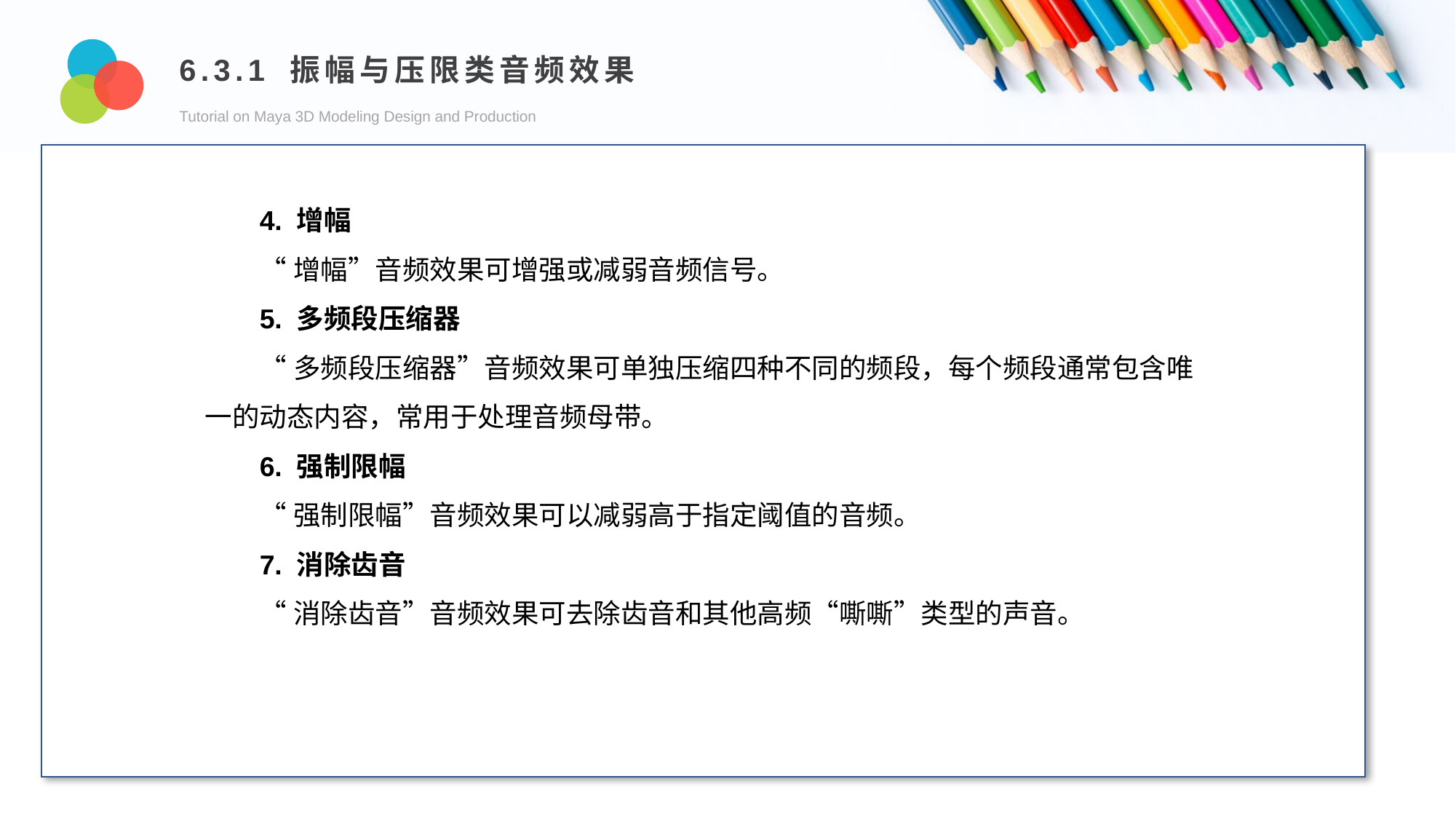

6.3.1 振幅与压限类音频效果
Tutorial on Maya 3D Modeling Design and Production
Design and Production
4. 增幅
“增幅”音频效果可增强或减弱音频信号。
5. 多频段压缩器
“多频段压缩器”音频效果可单独压缩四种不同的频段，每个频段通常包含唯一的动态内容，常用于处理音频母带。
6. 强制限幅
“强制限幅”音频效果可以减弱高于指定阈值的音频。
7. 消除齿音
“消除齿音”音频效果可去除齿音和其他高频“嘶嘶”类型的声音。